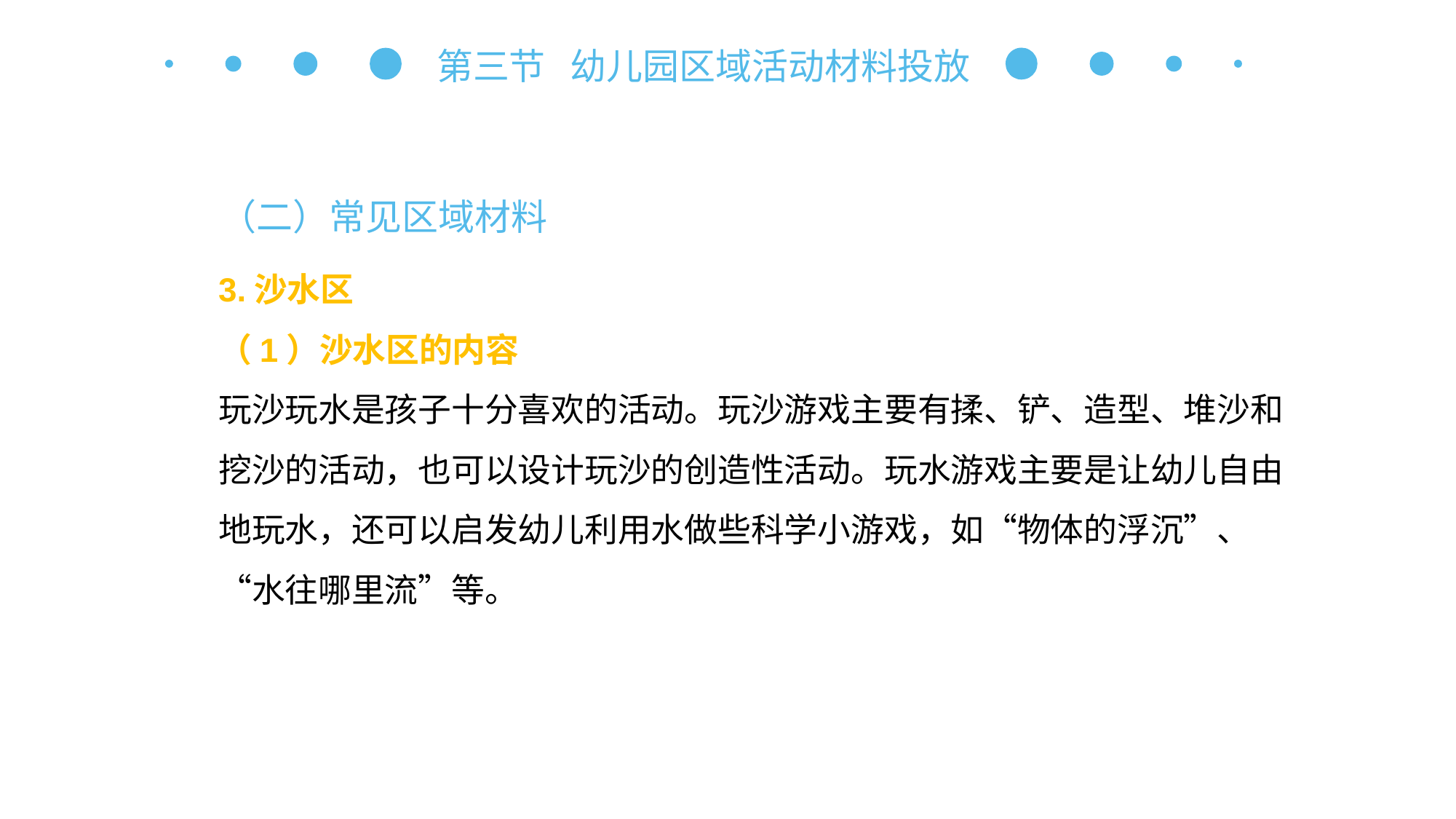

第三节   幼儿园区域活动材料投放

（二）常见区域材料
3.沙水区
（1）沙水区的内容
玩沙玩水是孩子十分喜欢的活动。玩沙游戏主要有揉、铲、造型、堆沙和挖沙的活动，也可以设计玩沙的创造性活动。玩水游戏主要是让幼儿自由地玩水，还可以启发幼儿利用水做些科学小游戏，如“物体的浮沉”、“水往哪里流”等。